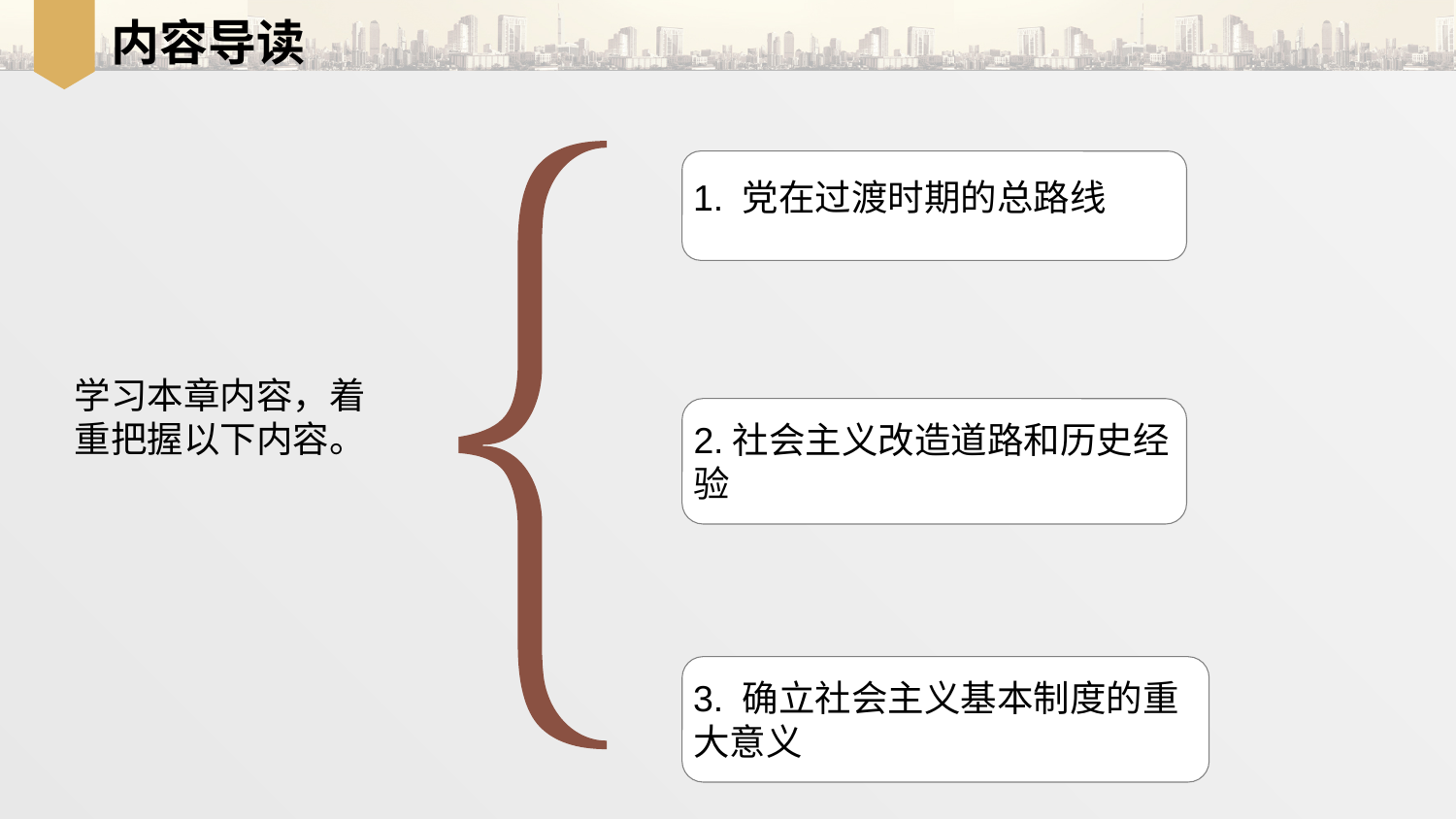

# 内容导读

1. 党在过渡时期的总路线
学习本章内容，着
重把握以下内容。

2.社会主义改造道路和历史经验

3. 确立社会主义基本制度的重大意义